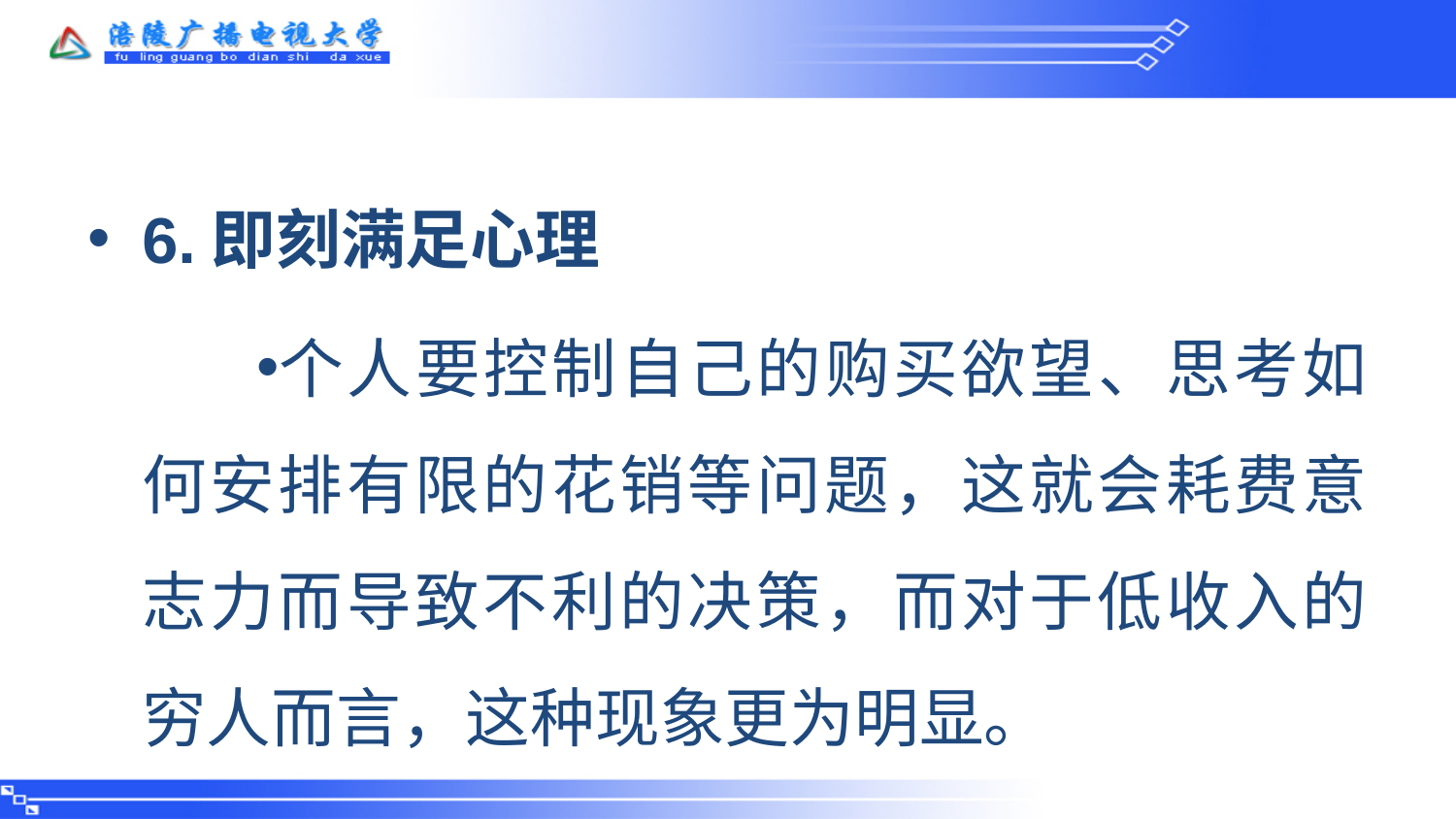

#
6.即刻满足心理
个人要控制自己的购买欲望、思考如何安排有限的花销等问题，这就会耗费意志力而导致不利的决策，而对于低收入的穷人而言，这种现象更为明显。